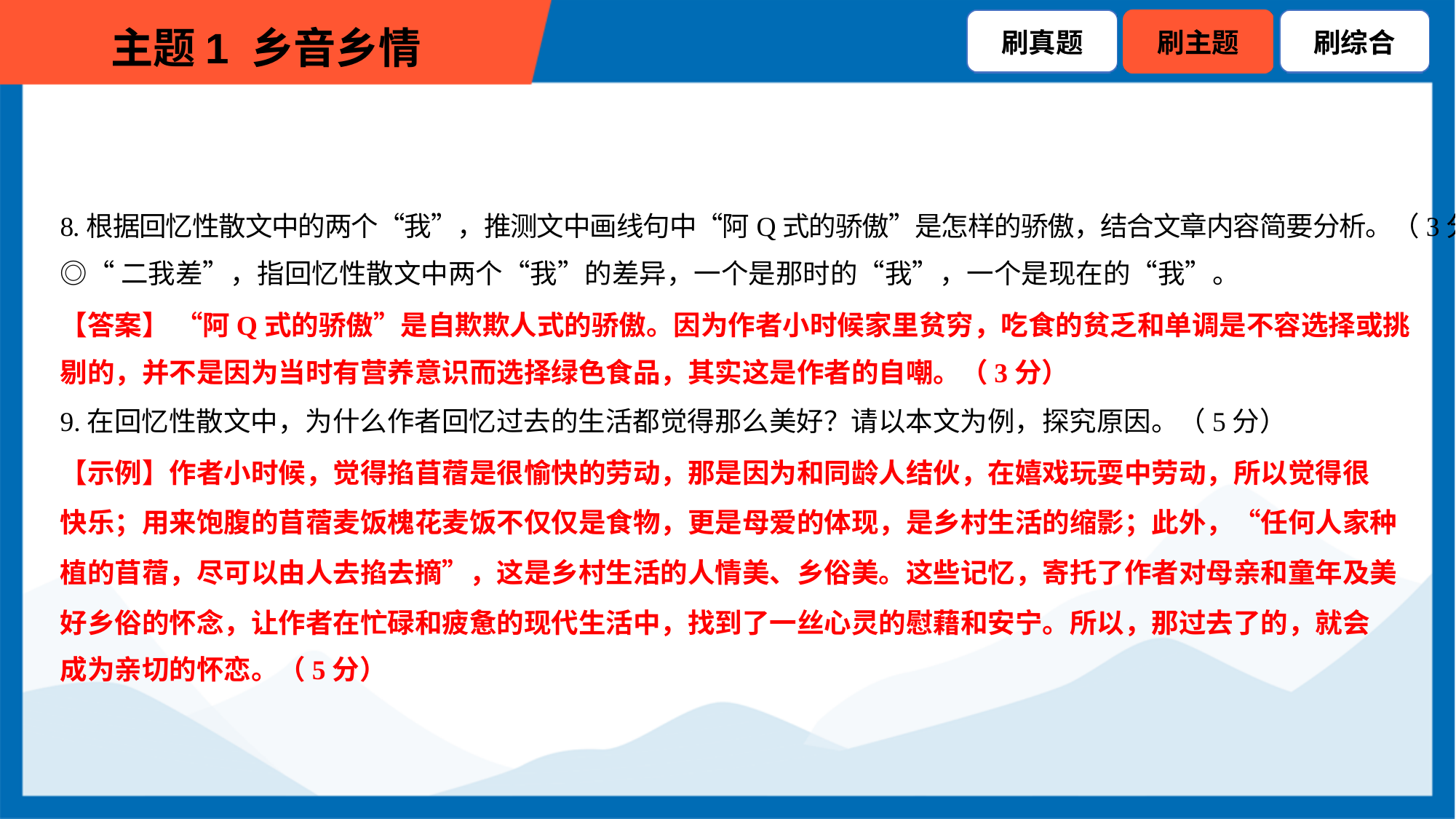

8.根据回忆性散文中的两个“我”，推测文中画线句中“阿Q式的骄傲”是怎样的骄傲，结合文章内容简要分析。（3分）
◎“二我差”，指回忆性散文中两个“我”的差异，一个是那时的“我”，一个是现在的“我”。
【答案】 “阿Q式的骄傲”是自欺欺人式的骄傲。因为作者小时候家里贫穷，吃食的贫乏和单调是不容选择或挑
剔的，并不是因为当时有营养意识而选择绿色食品，其实这是作者的自嘲。（3分）
9.在回忆性散文中，为什么作者回忆过去的生活都觉得那么美好？请以本文为例，探究原因。（5分）
【示例】作者小时候，觉得掐苜蓿是很愉快的劳动，那是因为和同龄人结伙，在嬉戏玩耍中劳动，所以觉得很
快乐；用来饱腹的苜蓿麦饭槐花麦饭不仅仅是食物，更是母爱的体现，是乡村生活的缩影；此外，“任何人家种
植的苜蓿，尽可以由人去掐去摘”，这是乡村生活的人情美、乡俗美。这些记忆，寄托了作者对母亲和童年及美
好乡俗的怀念，让作者在忙碌和疲惫的现代生活中，找到了一丝心灵的慰藉和安宁。所以，那过去了的，就会
成为亲切的怀恋。（5分）